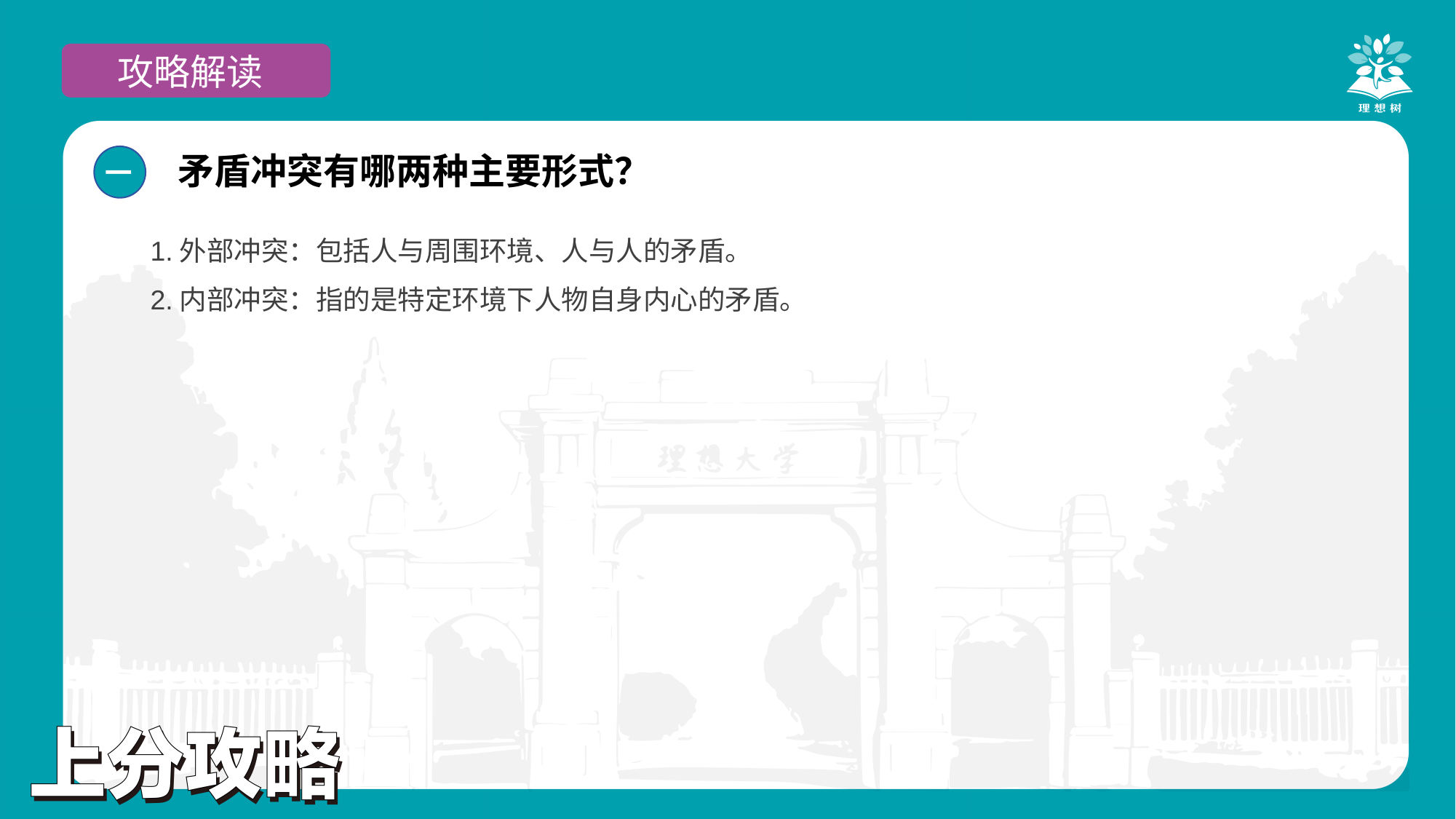

攻略解读
矛盾冲突有哪两种主要形式？

一
1.外部冲突：包括人与周围环境、人与人的矛盾。
2.内部冲突：指的是特定环境下人物自身内心的矛盾。